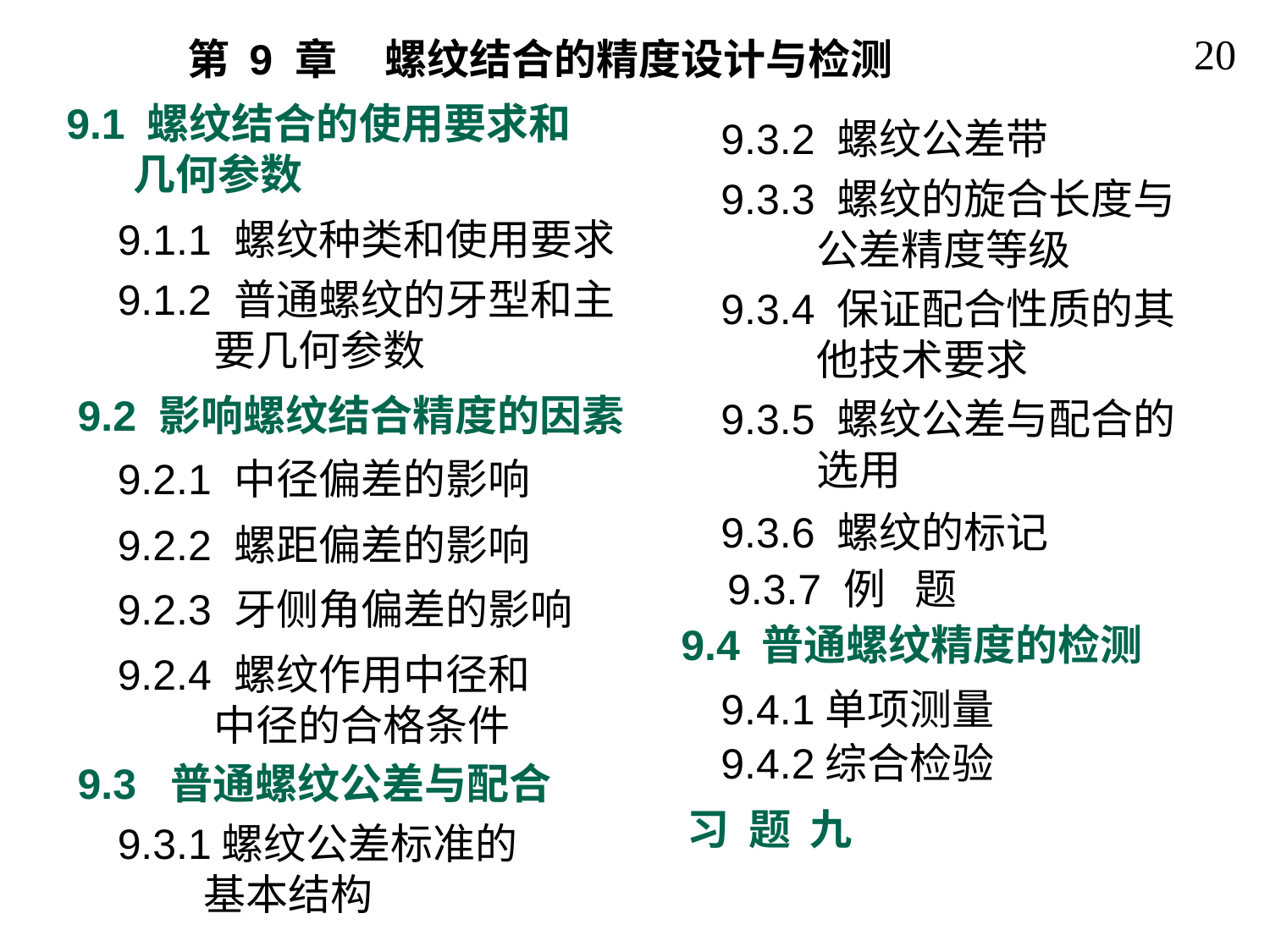

20
第 9 章     螺纹结合的精度设计与检测
9.1 螺纹结合的使用要求和
      几何参数
9.3.2 螺纹公差带
9.3.3 螺纹的旋合长度与
         公差精度等级
9.1.1 螺纹种类和使用要求
9.1.2 普通螺纹的牙型和主
         要几何参数
9.3.4 保证配合性质的其
         他技术要求
9.2 影响螺纹结合精度的因素
9.3.5 螺纹公差与配合的
         选用
9.2.1 中径偏差的影响
9.3.6 螺纹的标记
9.2.2 螺距偏差的影响
9.3.7 例   题
9.2.3 牙侧角偏差的影响
9.4 普通螺纹精度的检测
9.2.4 螺纹作用中径和
         中径的合格条件
9.4.1单项测量
9.4.2综合检验
9.3  普通螺纹公差与配合
习  题  九
9.3.1螺纹公差标准的
        基本结构